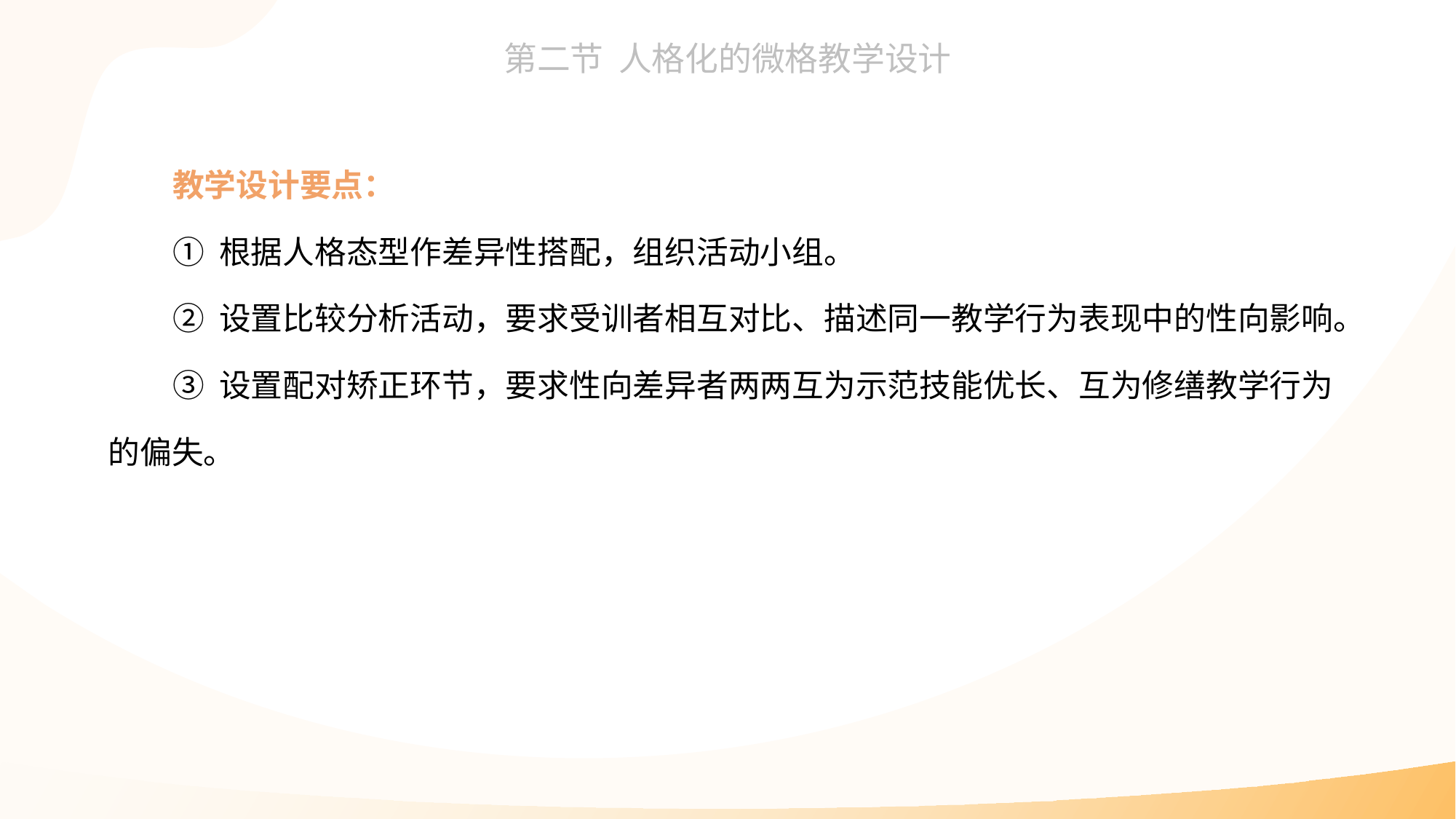

教学设计要点：
① 根据人格态型作差异性搭配，组织活动小组。
② 设置比较分析活动，要求受训者相互对比、描述同一教学行为表现中的性向影响。
③ 设置配对矫正环节，要求性向差异者两两互为示范技能优长、互为修缮教学行为的偏失。